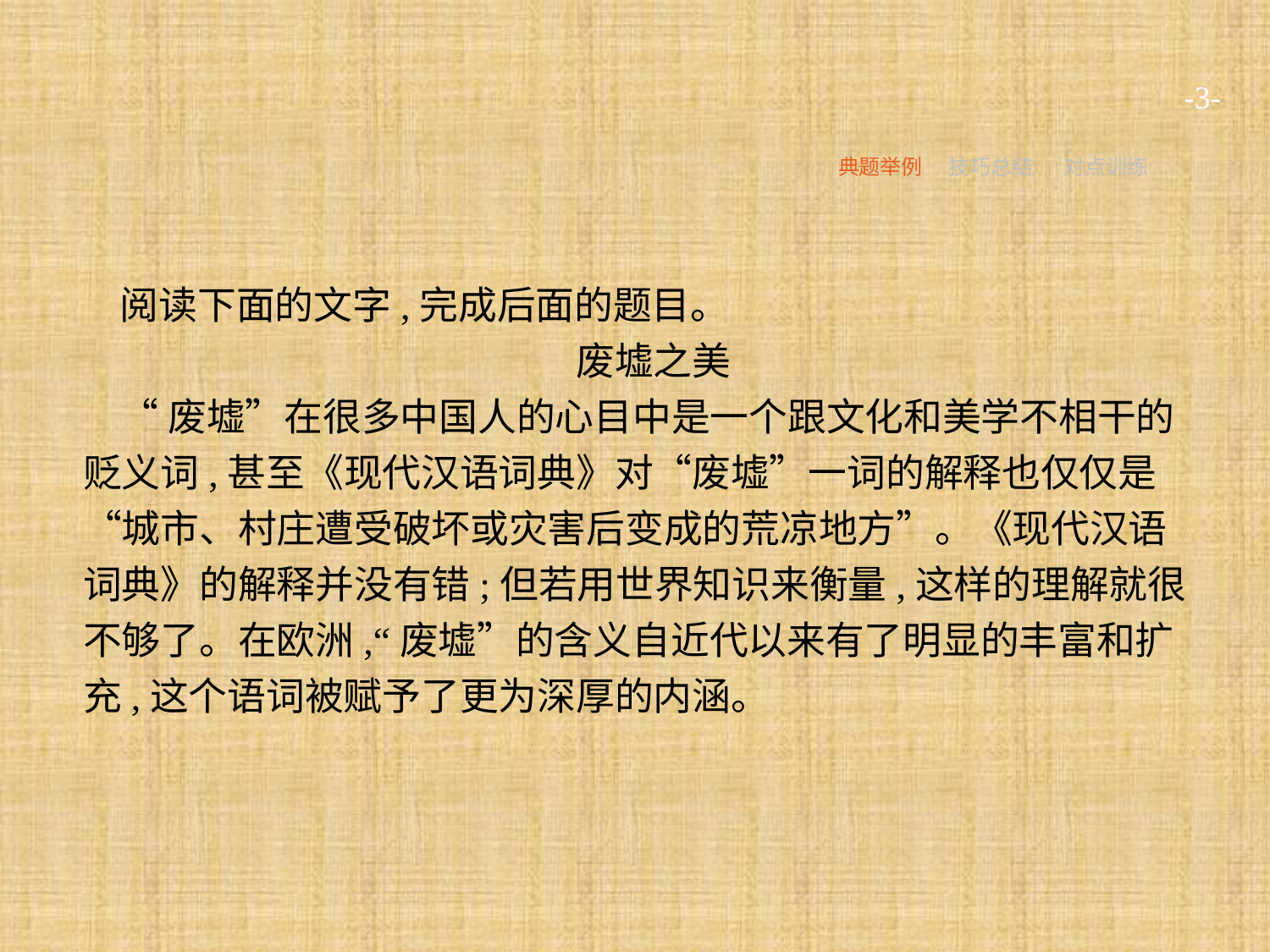

-3-
典题举例
技巧总结
对点训练
阅读下面的文字,完成后面的题目。
废墟之美
“废墟”在很多中国人的心目中是一个跟文化和美学不相干的贬义词,甚至《现代汉语词典》对“废墟”一词的解释也仅仅是“城市、村庄遭受破坏或灾害后变成的荒凉地方”。《现代汉语词典》的解释并没有错;但若用世界知识来衡量,这样的理解就很不够了。在欧洲,“废墟”的含义自近代以来有了明显的丰富和扩充,这个语词被赋予了更为深厚的内涵。